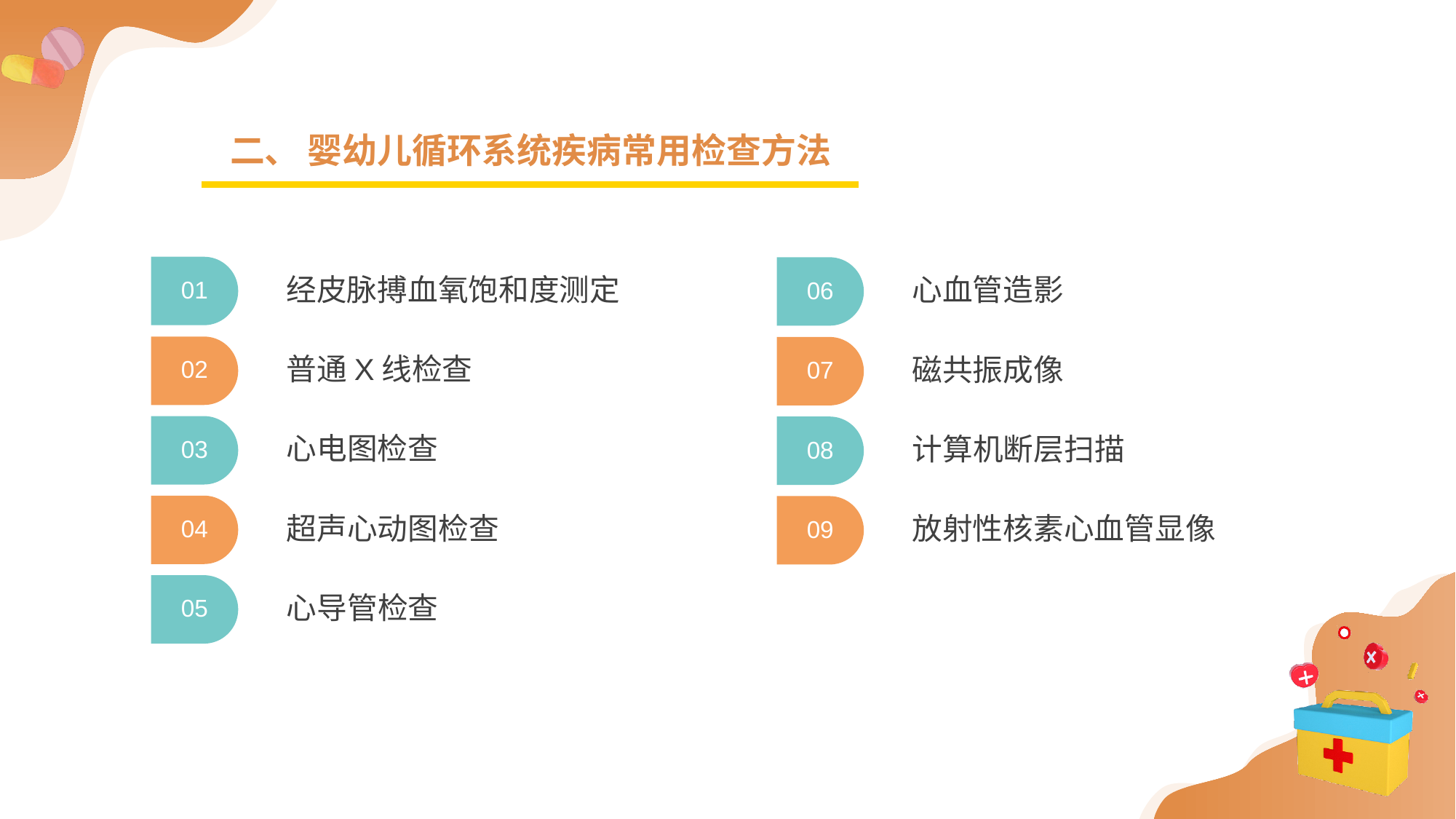

二、 婴幼儿循环系统疾病常用检查方法

经皮脉搏血氧饱和度测定
心血管造影
01
06

普通X线检查
磁共振成像
02
07

心电图检查
计算机断层扫描
03
08

超声心动图检查
放射性核素心血管显像
04
09

心导管检查
05